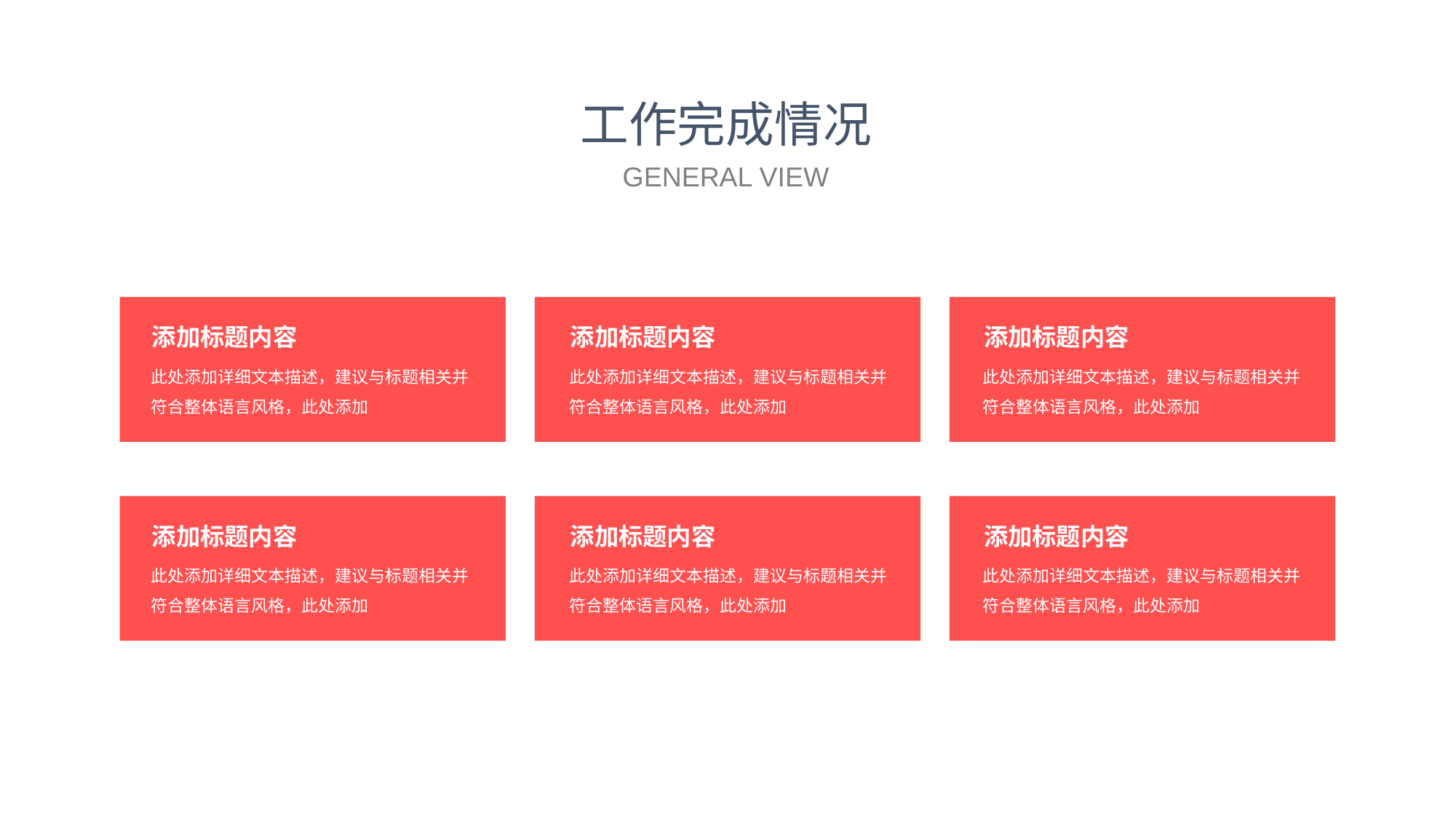

工作完成情况
GENERAL VIEW

添加标题内容
添加标题内容
添加标题内容
此处添加详细文本描述，建议与标题相关并符合整体语言风格，此处添加
此处添加详细文本描述，建议与标题相关并符合整体语言风格，此处添加
此处添加详细文本描述，建议与标题相关并符合整体语言风格，此处添加

添加标题内容
添加标题内容
添加标题内容
此处添加详细文本描述，建议与标题相关并符合整体语言风格，此处添加
此处添加详细文本描述，建议与标题相关并符合整体语言风格，此处添加
此处添加详细文本描述，建议与标题相关并符合整体语言风格，此处添加